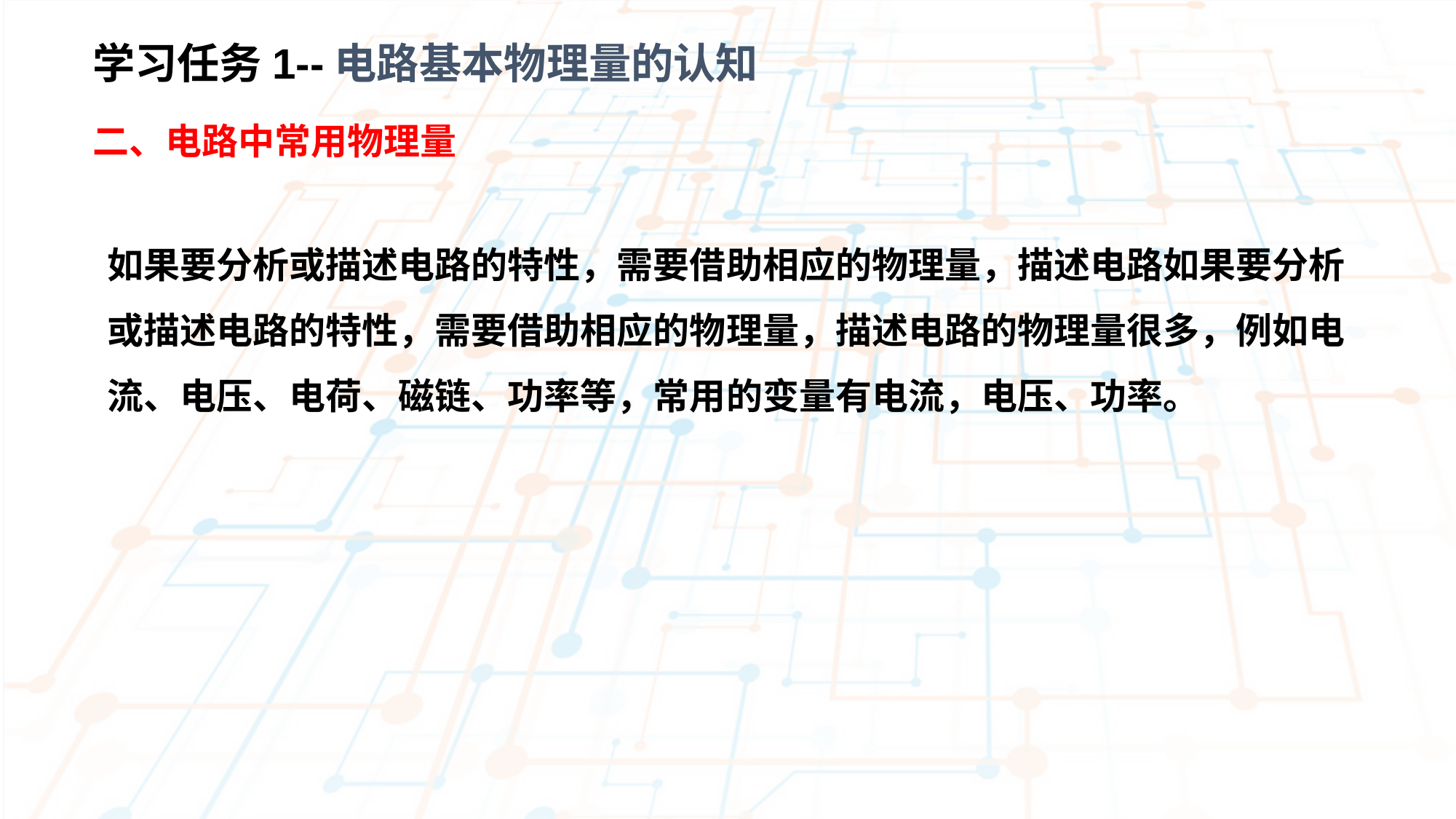

学习任务1--电路基本物理量的认知
二、电路中常用物理量

如果要分析或描述电路的特性，需要借助相应的物理量，描述电路如果要分析或描述电路的特性，需要借助相应的物理量，描述电路的物理量很多，例如电流、电压、电荷、磁链、功率等，常用的变量有电流，电压、功率。